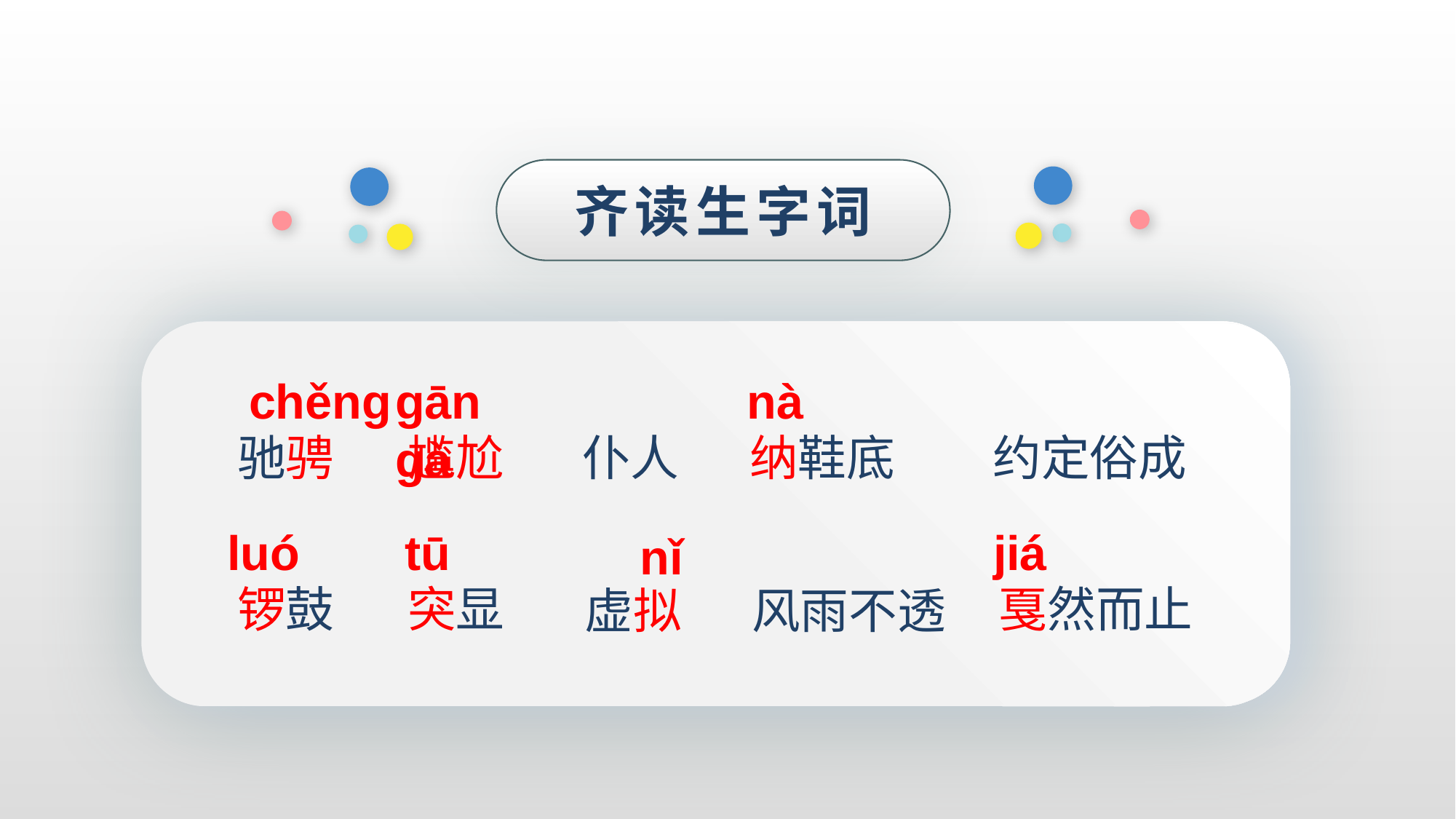

齐读生字词

chěng
gān gà
nà
驰骋
尴尬
仆人
纳鞋底
约定俗成
luó
tū
jiá
nǐ
锣鼓
突显
戛然而止
虚拟
风雨不透